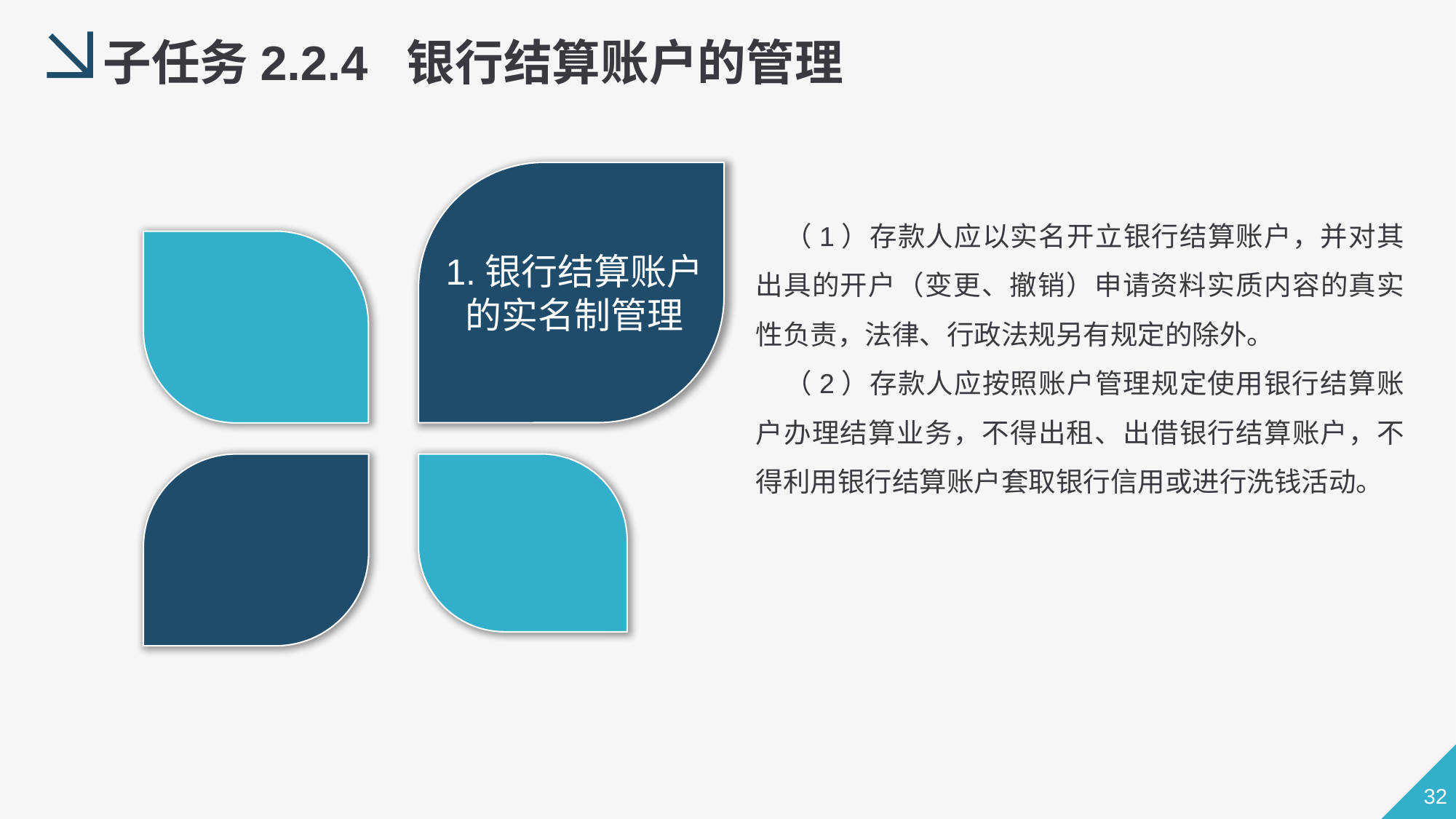

子任务2.2.4  银行结算账户的管理

   （1）存款人应以实名开立银行结算账户，并对其出具的开户（变更、撤销）申请资料实质内容的真实性负责，法律、行政法规另有规定的除外。
   （2）存款人应按照账户管理规定使用银行结算账户办理结算业务，不得出租、出借银行结算账户，不得利用银行结算账户套取银行信用或进行洗钱活动。

1.银行结算账户的实名制管理